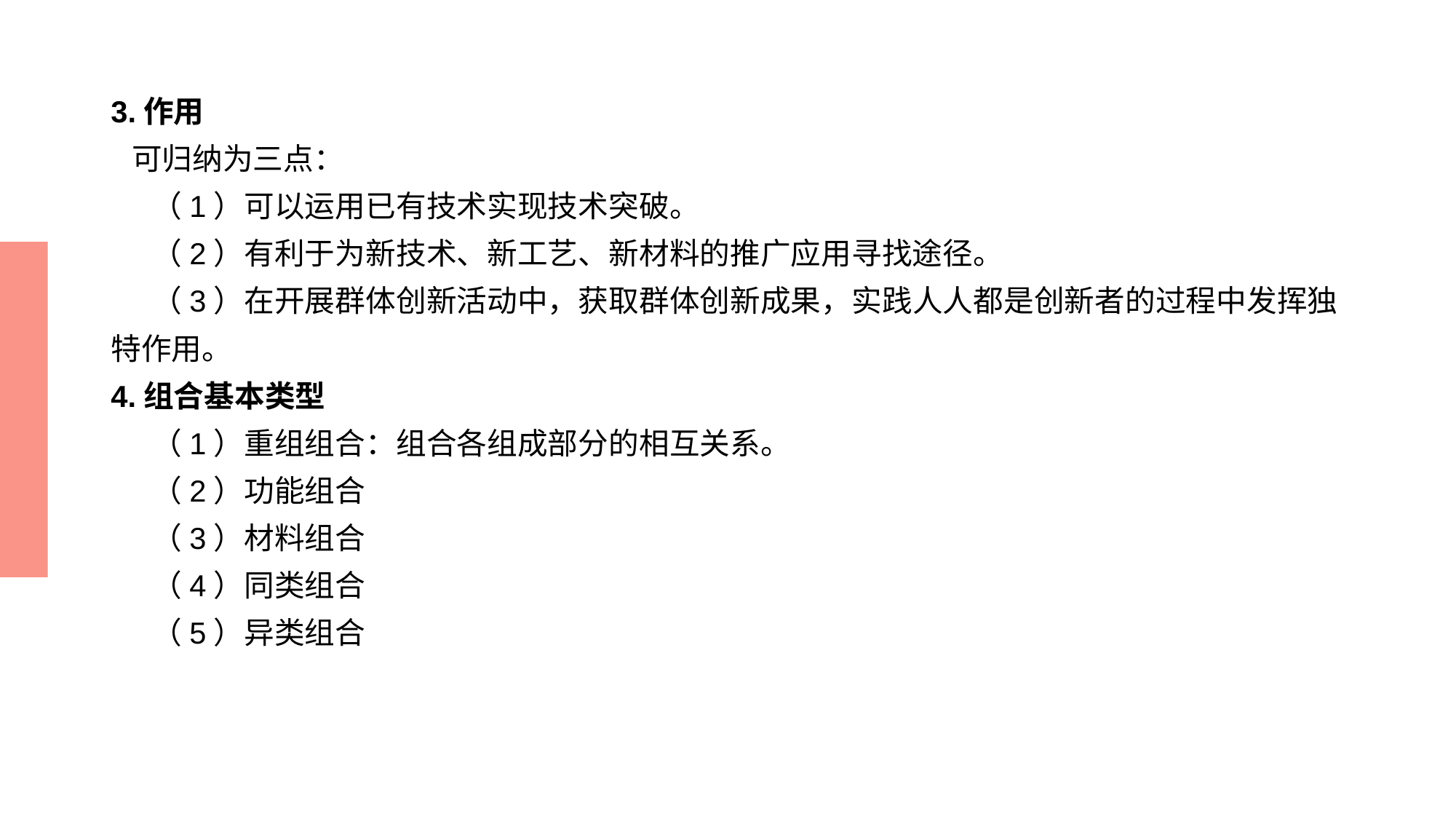

# 3.作用
  可归纳为三点：
     （1）可以运用已有技术实现技术突破。
     （2）有利于为新技术、新工艺、新材料的推广应用寻找途径。
     （3）在开展群体创新活动中，获取群体创新成果，实践人人都是创新者的过程中发挥独特作用。
4.组合基本类型
     （1）重组组合：组合各组成部分的相互关系。
     （2）功能组合
     （3）材料组合
     （4）同类组合
     （5）异类组合